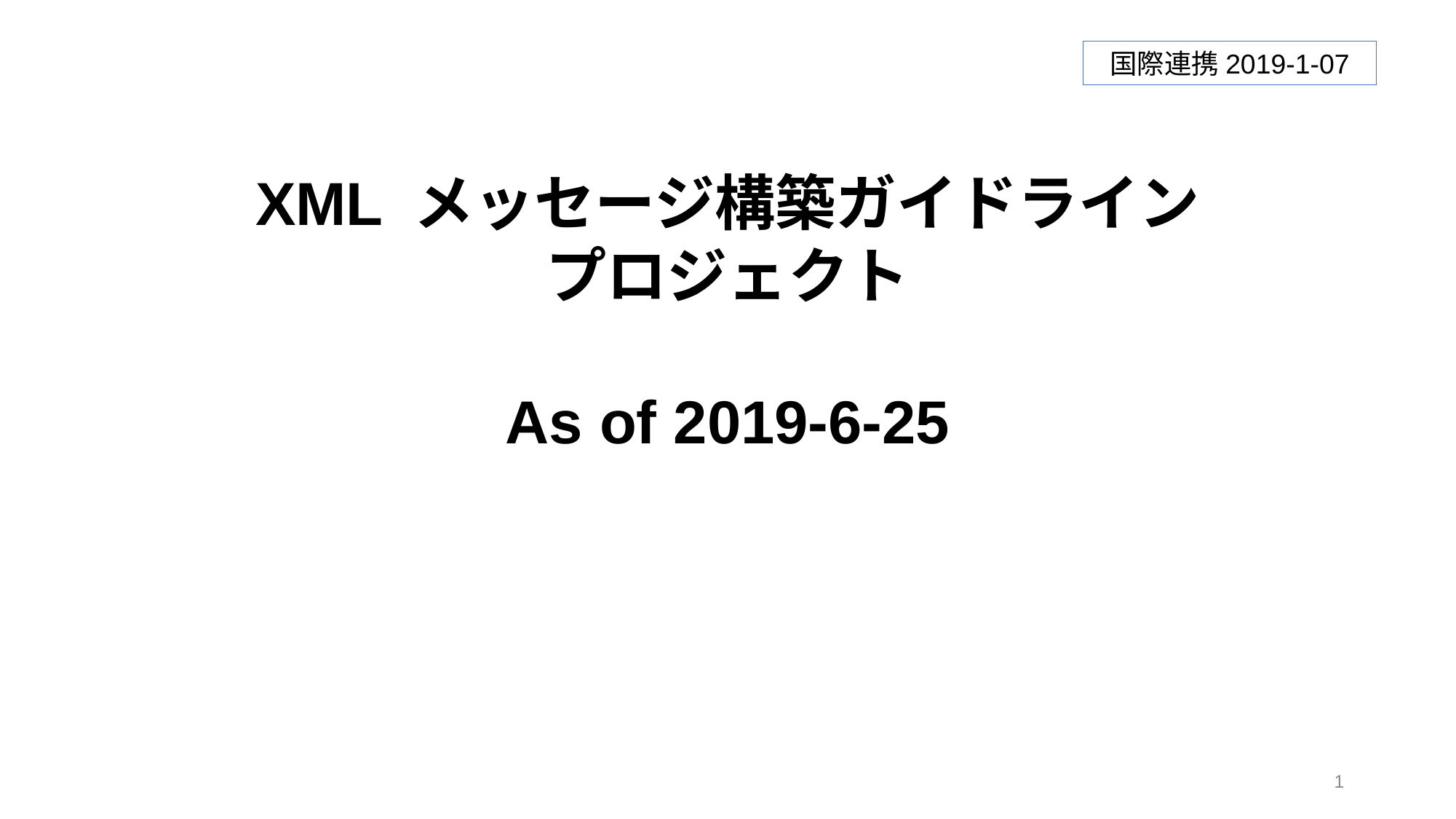

国際連携2019-1-07
XML メッセージ構築ガイドライン
プロジェクト

As of 2019-6-25
1